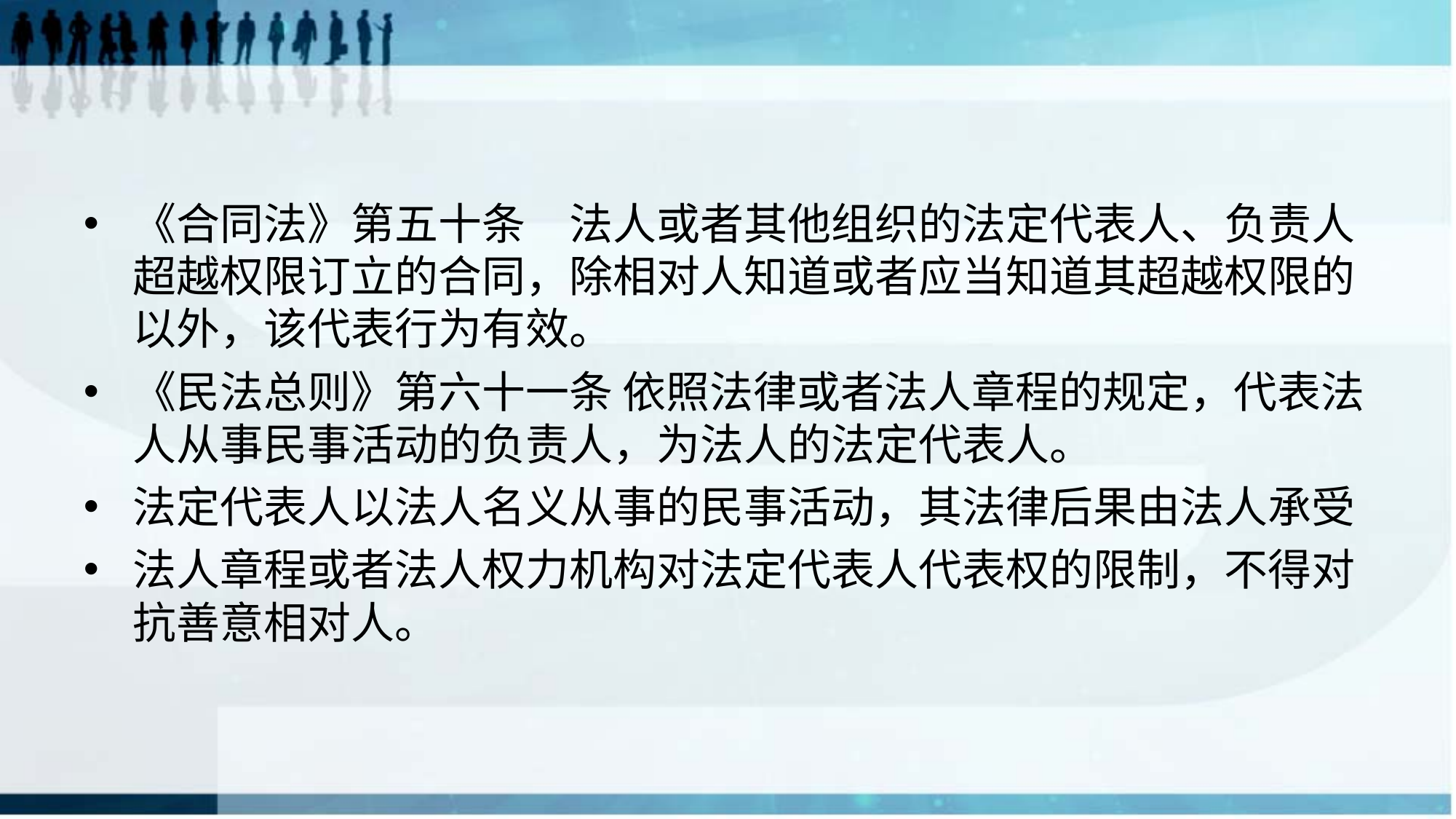

#
《合同法》第五十条　法人或者其他组织的法定代表人、负责人超越权限订立的合同，除相对人知道或者应当知道其超越权限的以外，该代表行为有效。
《民法总则》第六十一条 依照法律或者法人章程的规定，代表法人从事民事活动的负责人，为法人的法定代表人。
法定代表人以法人名义从事的民事活动，其法律后果由法人承受
法人章程或者法人权力机构对法定代表人代表权的限制，不得对抗善意相对人。